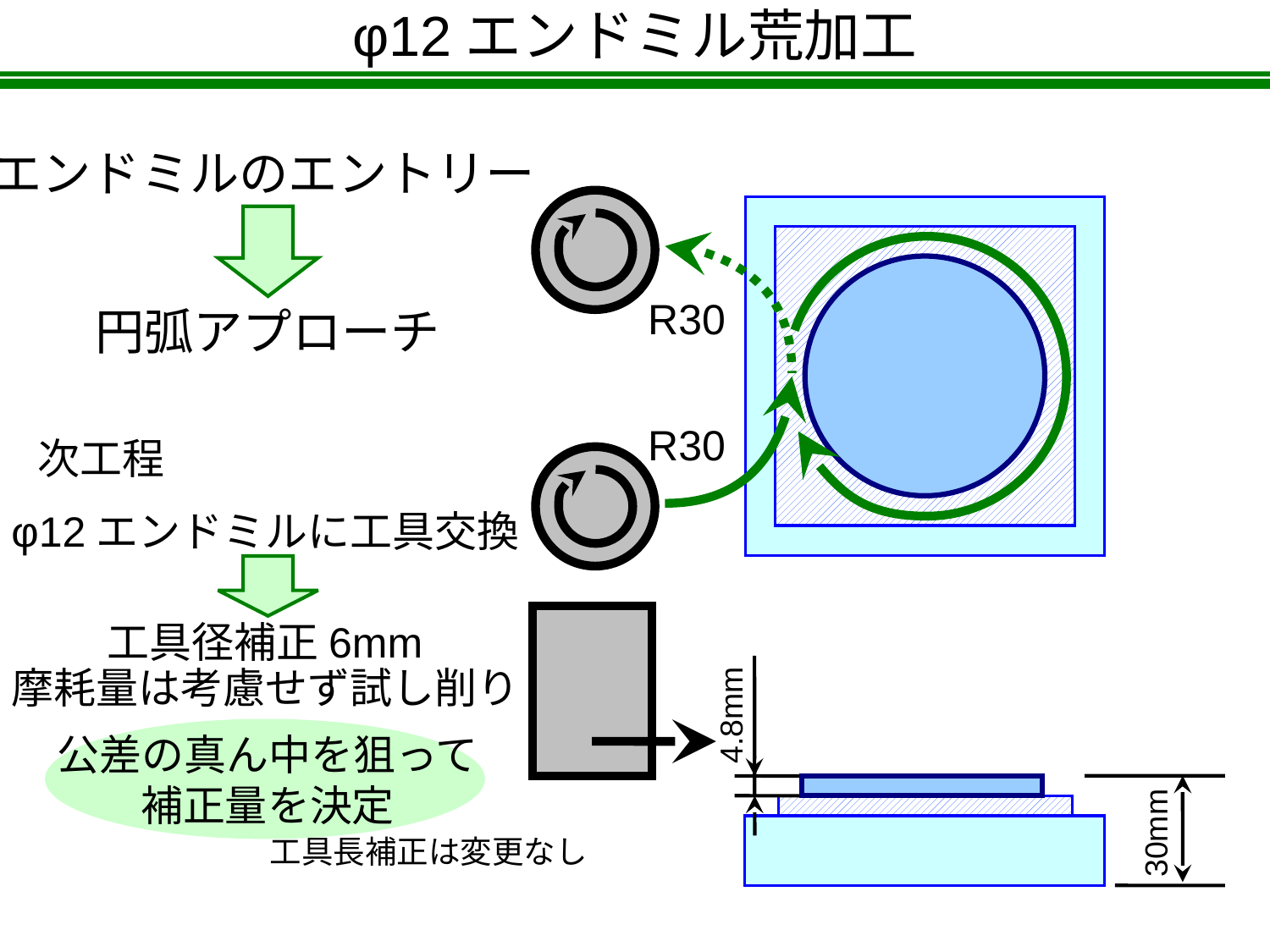

φ12エンドミル荒加工

エンドミルのエントリー

R30
円弧アプローチ

R30
次工程

φ12エンドミルに工具交換

工具径補正6mm
摩耗量は考慮せず試し削り

4.8mm

公差の真ん中を狙って
補正量を決定

30mm

工具長補正は変更なし